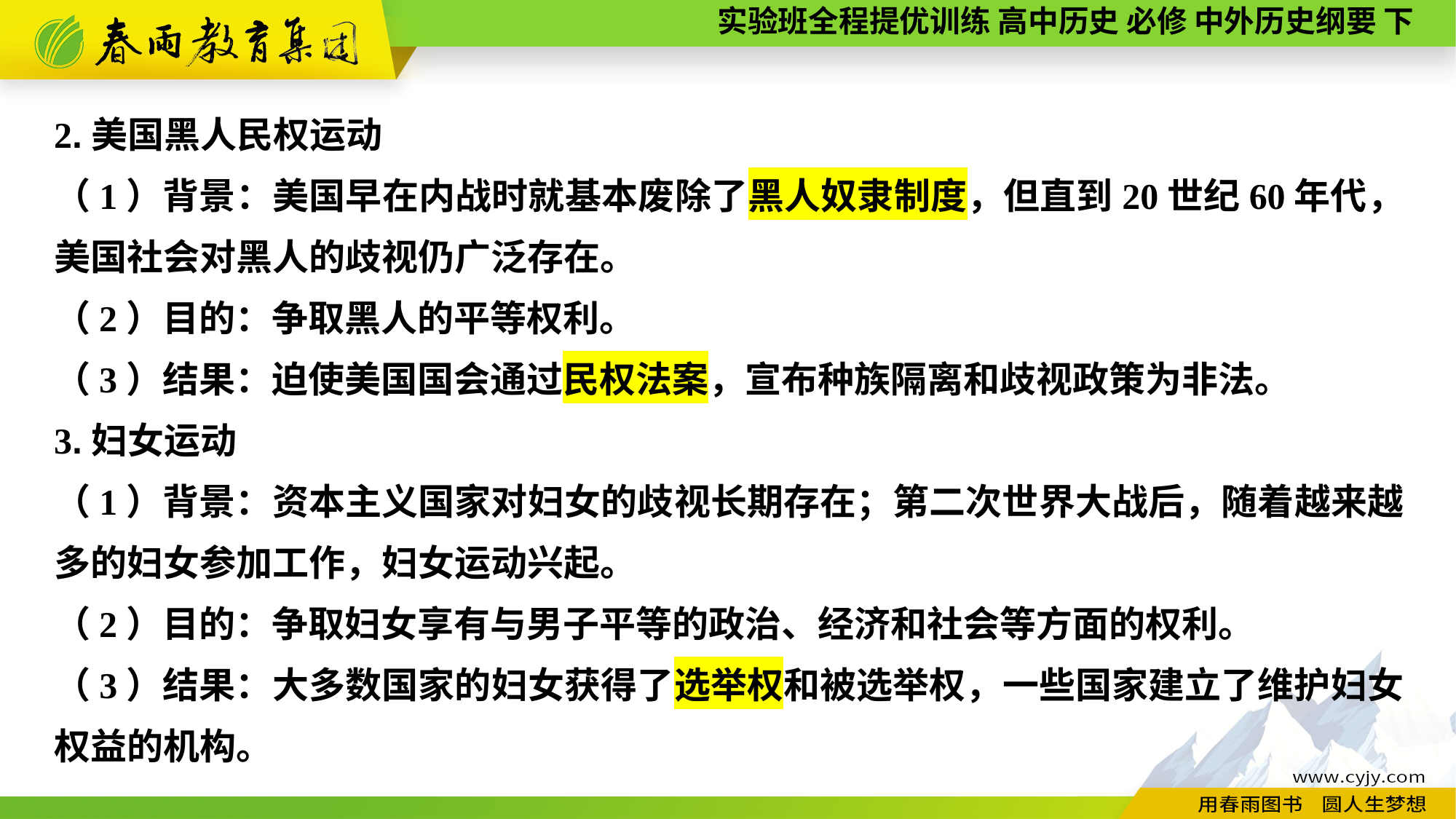

2.美国黑人民权运动
（1）背景：美国早在内战时就基本废除了黑人奴隶制度，但直到20世纪60年代，美国社会对黑人的歧视仍广泛存在。
（2）目的：争取黑人的平等权利。
（3）结果：迫使美国国会通过民权法案，宣布种族隔离和歧视政策为非法。
3.妇女运动
（1）背景：资本主义国家对妇女的歧视长期存在；第二次世界大战后，随着越来越多的妇女参加工作，妇女运动兴起。
（2）目的：争取妇女享有与男子平等的政治、经济和社会等方面的权利。
（3）结果：大多数国家的妇女获得了选举权和被选举权，一些国家建立了维护妇女权益的机构。